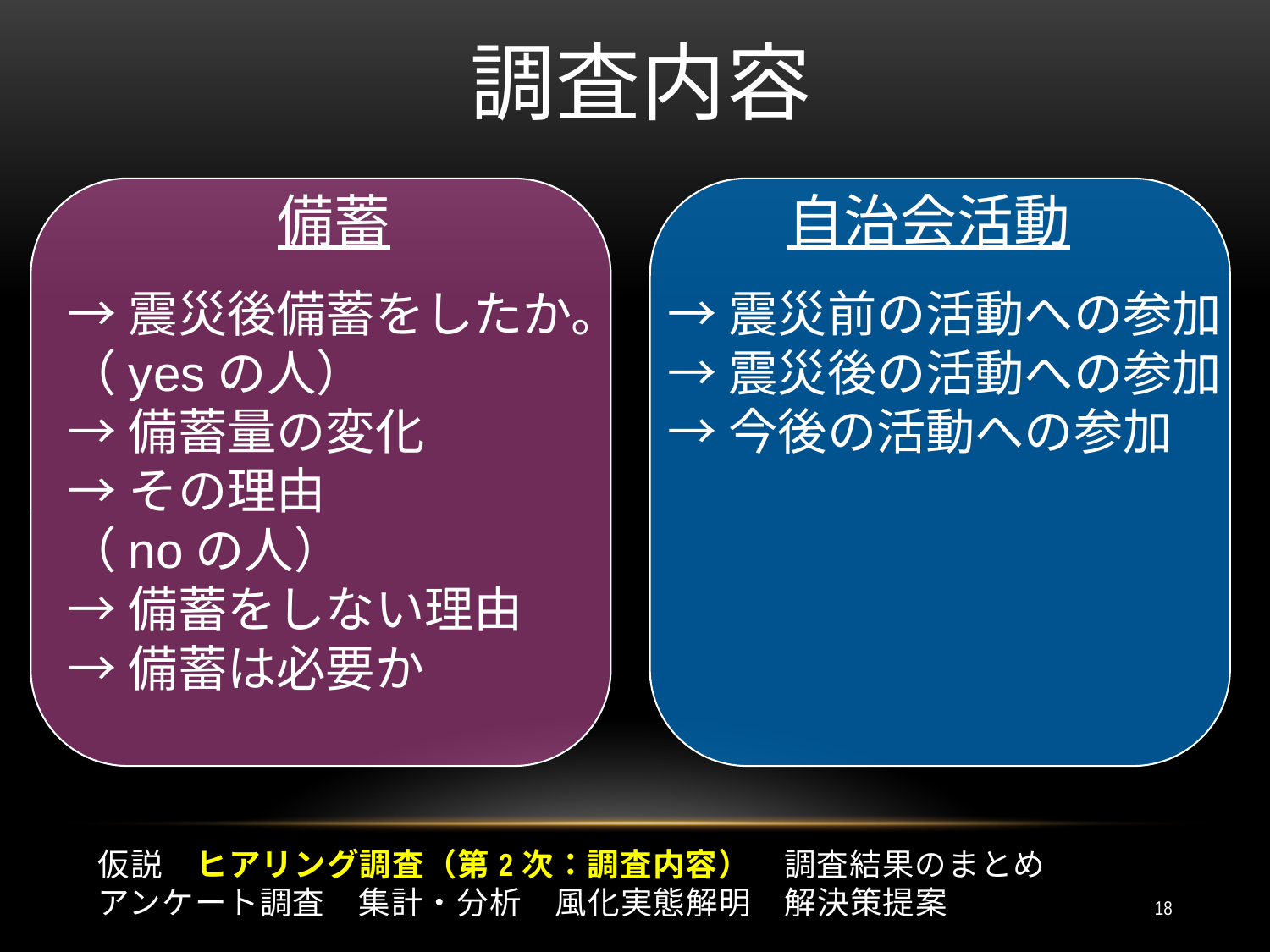

# 調査内容

備蓄
自治会活動
→震災後備蓄をしたか。
（yesの人）
→備蓄量の変化
→その理由
（noの人）
→備蓄をしない理由
→備蓄は必要か
→震災前の活動への参加
→震災後の活動への参加
→今後の活動への参加
仮説　ヒアリング調査（第2次：調査内容）　調査結果のまとめ
アンケート調査　集計・分析　風化実態解明　解決策提案
18